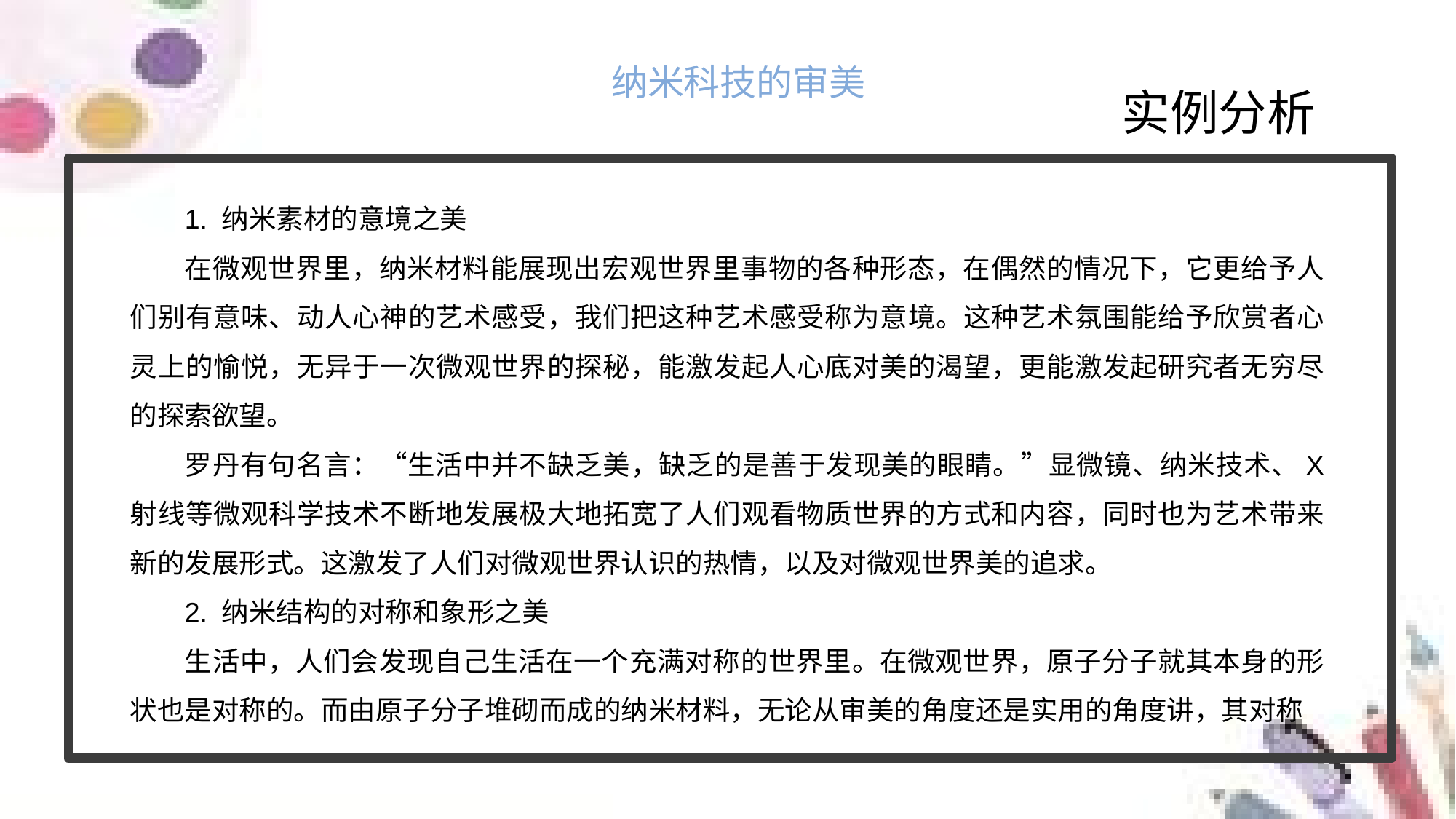

纳米科技的审美
实例分析

1. 纳米素材的意境之美
在微观世界里，纳米材料能展现出宏观世界里事物的各种形态，在偶然的情况下，它更给予人们别有意味、动人心神的艺术感受，我们把这种艺术感受称为意境。这种艺术氛围能给予欣赏者心灵上的愉悦，无异于一次微观世界的探秘，能激发起人心底对美的渴望，更能激发起研究者无穷尽的探索欲望。
罗丹有句名言：“生活中并不缺乏美，缺乏的是善于发现美的眼睛。”显微镜、纳米技术、X 射线等微观科学技术不断地发展极大地拓宽了人们观看物质世界的方式和内容，同时也为艺术带来新的发展形式。这激发了人们对微观世界认识的热情，以及对微观世界美的追求。
2. 纳米结构的对称和象形之美
生活中，人们会发现自己生活在一个充满对称的世界里。在微观世界，原子分子就其本身的形状也是对称的。而由原子分子堆砌而成的纳米材料，无论从审美的角度还是实用的角度讲，其对称